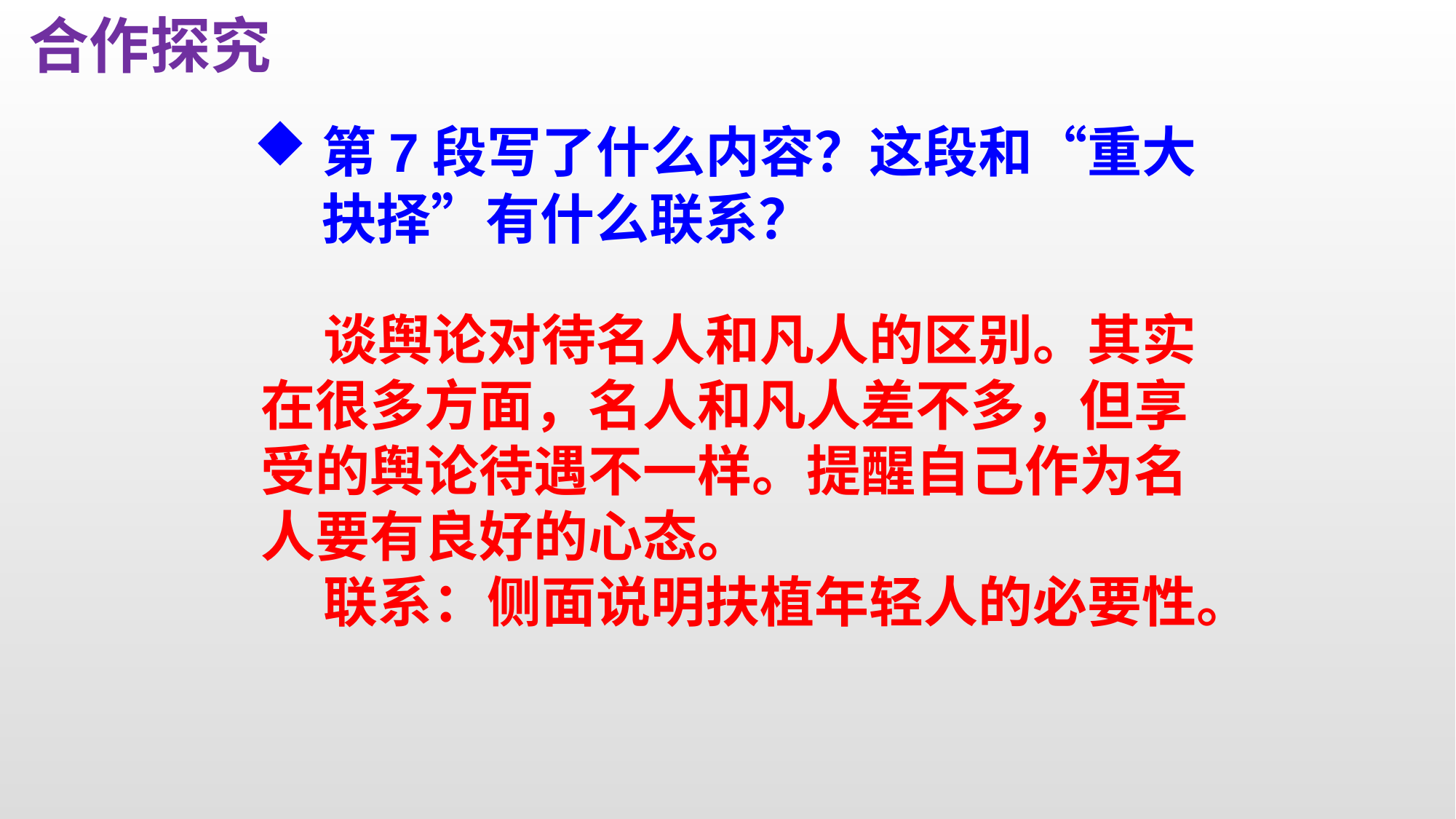

合作探究
第7段写了什么内容？这段和“重大抉择”有什么联系？
    谈舆论对待名人和凡人的区别。其实在很多方面，名人和凡人差不多，但享受的舆论待遇不一样。提醒自己作为名人要有良好的心态。
    联系：侧面说明扶植年轻人的必要性。